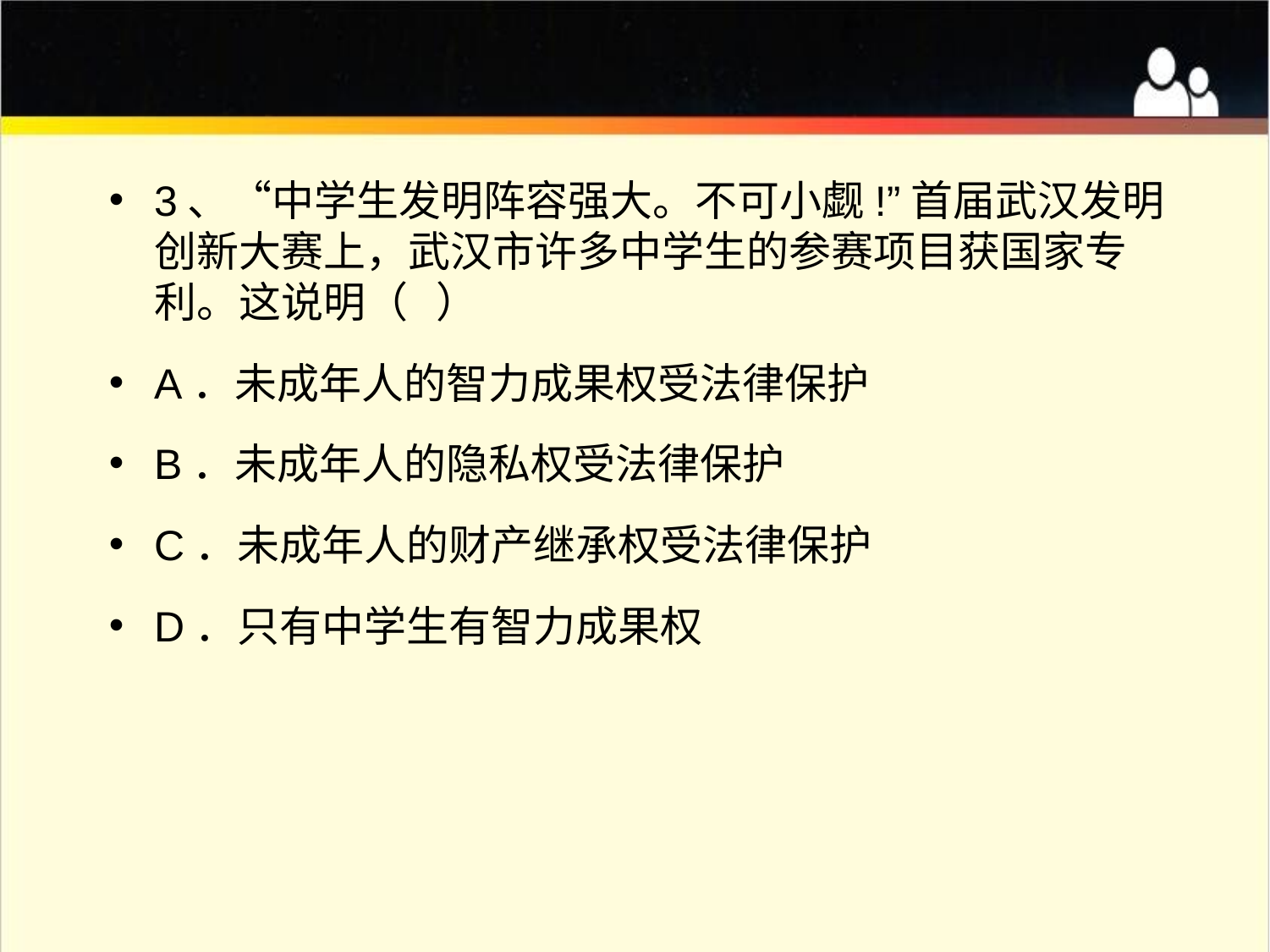

3、“中学生发明阵容强大。不可小觑!”首届武汉发明创新大赛上，武汉市许多中学生的参赛项目获国家专利。这说明（   ）
A．未成年人的智力成果权受法律保护
B．未成年人的隐私权受法律保护
C．未成年人的财产继承权受法律保护
D．只有中学生有智力成果权